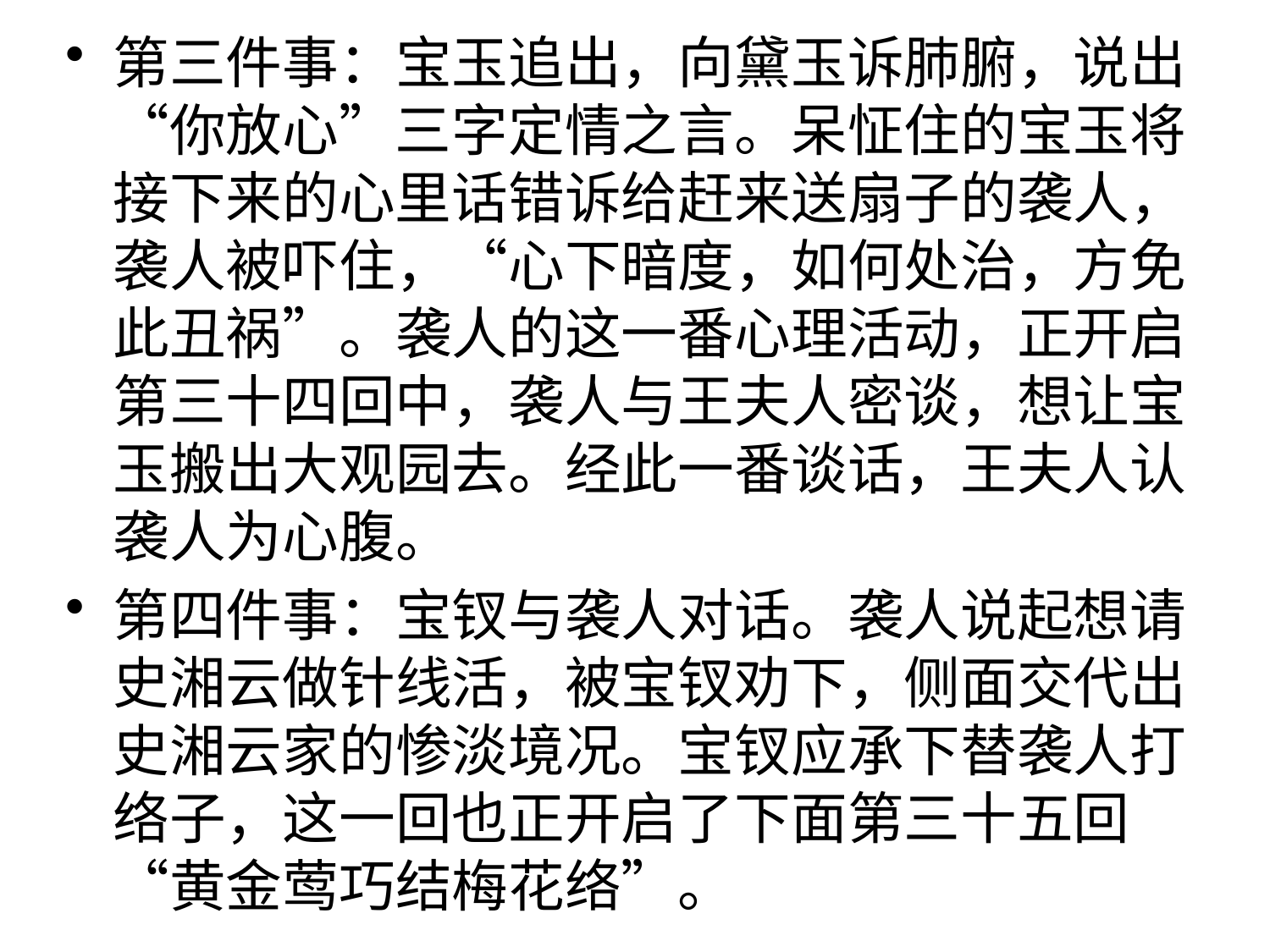

第三件事：宝玉追出，向黛玉诉肺腑，说出“你放心”三字定情之言。呆怔住的宝玉将接下来的心里话错诉给赶来送扇子的袭人，袭人被吓住，“心下暗度，如何处治，方免此丑祸”。袭人的这一番心理活动，正开启第三十四回中，袭人与王夫人密谈，想让宝玉搬出大观园去。经此一番谈话，王夫人认袭人为心腹。
第四件事：宝钗与袭人对话。袭人说起想请史湘云做针线活，被宝钗劝下，侧面交代出史湘云家的惨淡境况。宝钗应承下替袭人打络子，这一回也正开启了下面第三十五回“黄金莺巧结梅花络”。
#